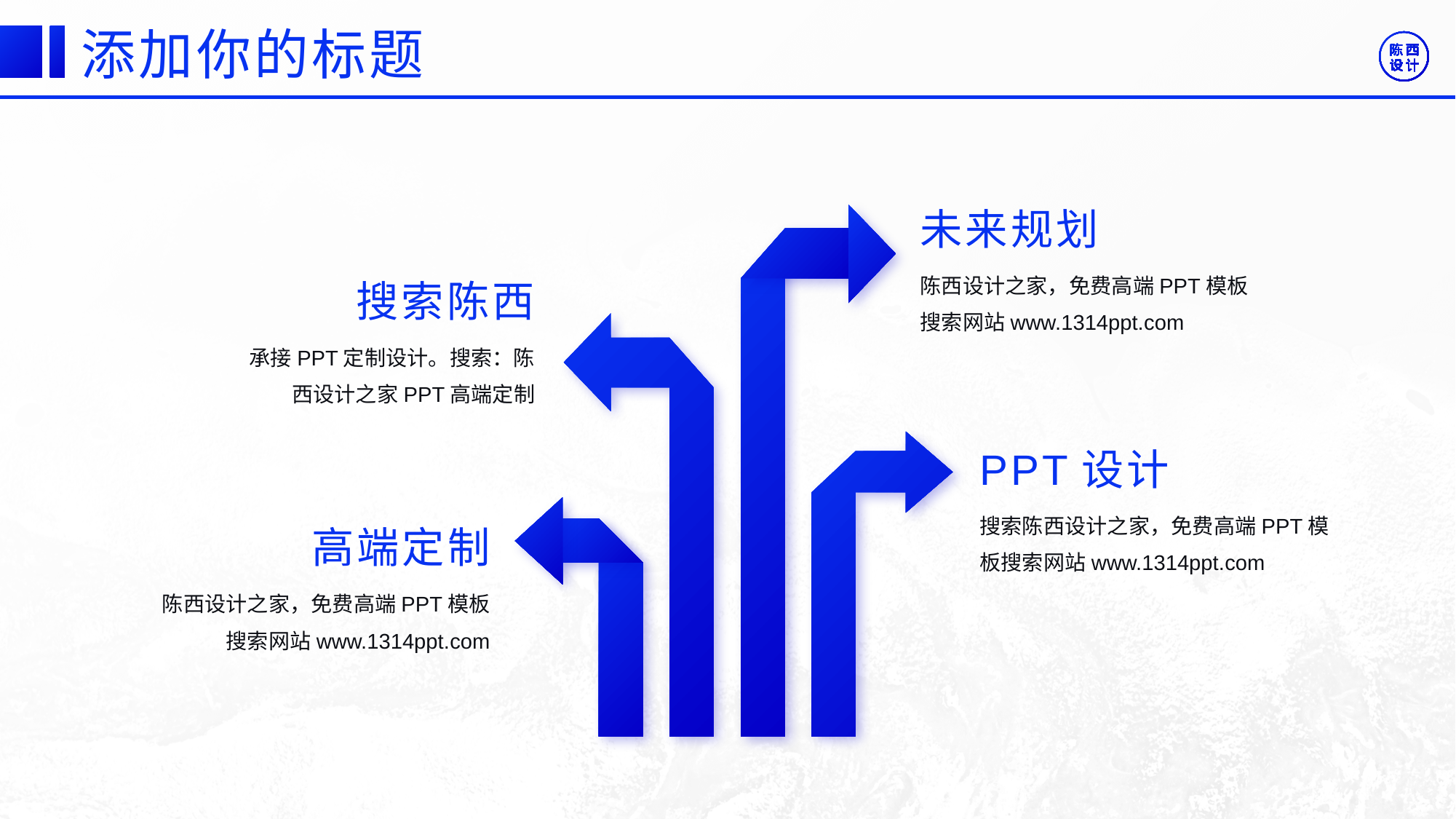

©版权所有：陈西设计之家(微信号：2090298045）
©版权所属公司：合肥陈西文化传媒科技有限公司
©版权所有：陈西设计之家(微信号：2090298045）
©版权所属公司：合肥陈西文化传媒科技有限公司
添加你的标题

未来规划

陈西设计之家，免费高端PPT模板搜索网站www.1314ppt.com
搜索陈西

承接PPT定制设计。搜索：陈西设计之家PPT高端定制

PPT设计
搜索陈西设计之家，免费高端PPT模板搜索网站www.1314ppt.com

高端定制

陈西设计之家，免费高端PPT模板搜索网站www.1314ppt.com
©版权所有：陈西设计之家(微信号：2090298045）
©版权所属公司：合肥陈西文化传媒科技有限公司